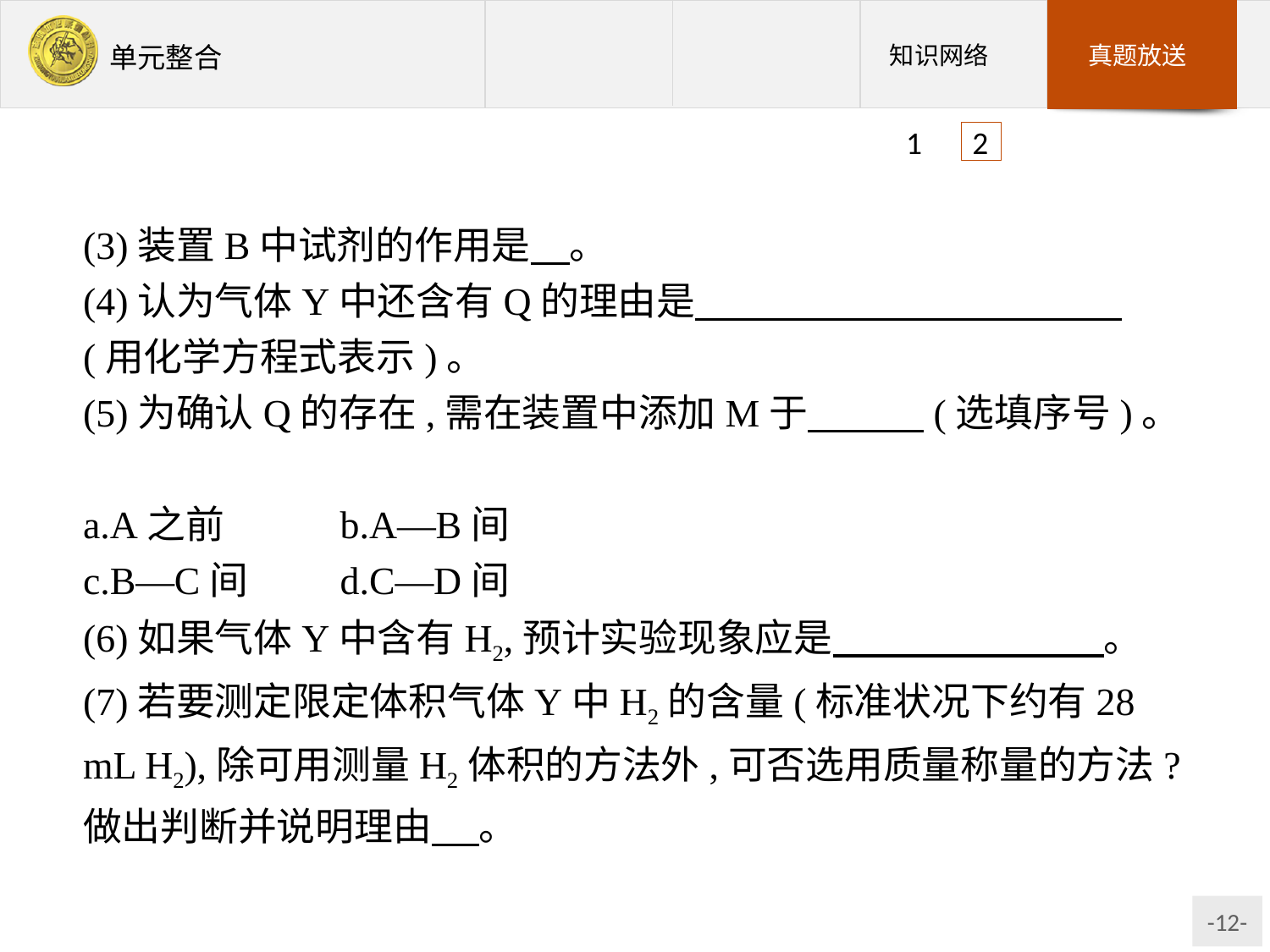

1       2

(3)装置B中试剂的作用是　。
(4)认为气体Y中还含有Q的理由是　　　　　　　　　　　(用化学方程式表示)。
(5)为确认Q的存在,需在装置中添加M于　　　(选填序号)。
a.A之前		b.A—B间
c.B—C间	d.C—D间
(6)如果气体Y中含有H2,预计实验现象应是　　　　　　　。
(7)若要测定限定体积气体Y中H2的含量(标准状况下约有28 mL H2),除可用测量H2体积的方法外,可否选用质量称量的方法?做出判断并说明理由 　。